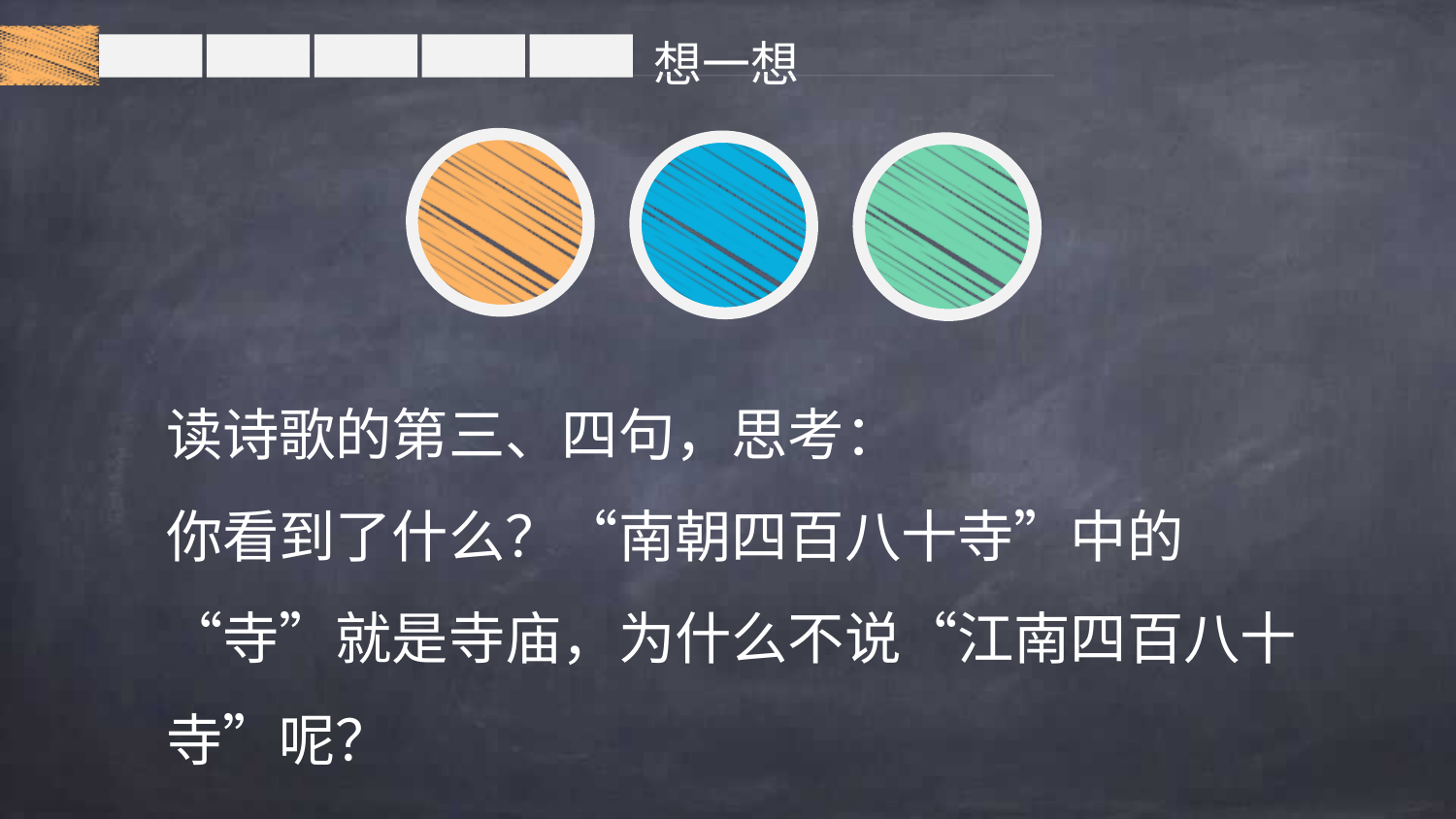

想一想

读诗歌的第三、四句，思考：
你看到了什么？“南朝四百八十寺”中的“寺”就是寺庙，为什么不说“江南四百八十寺”呢？